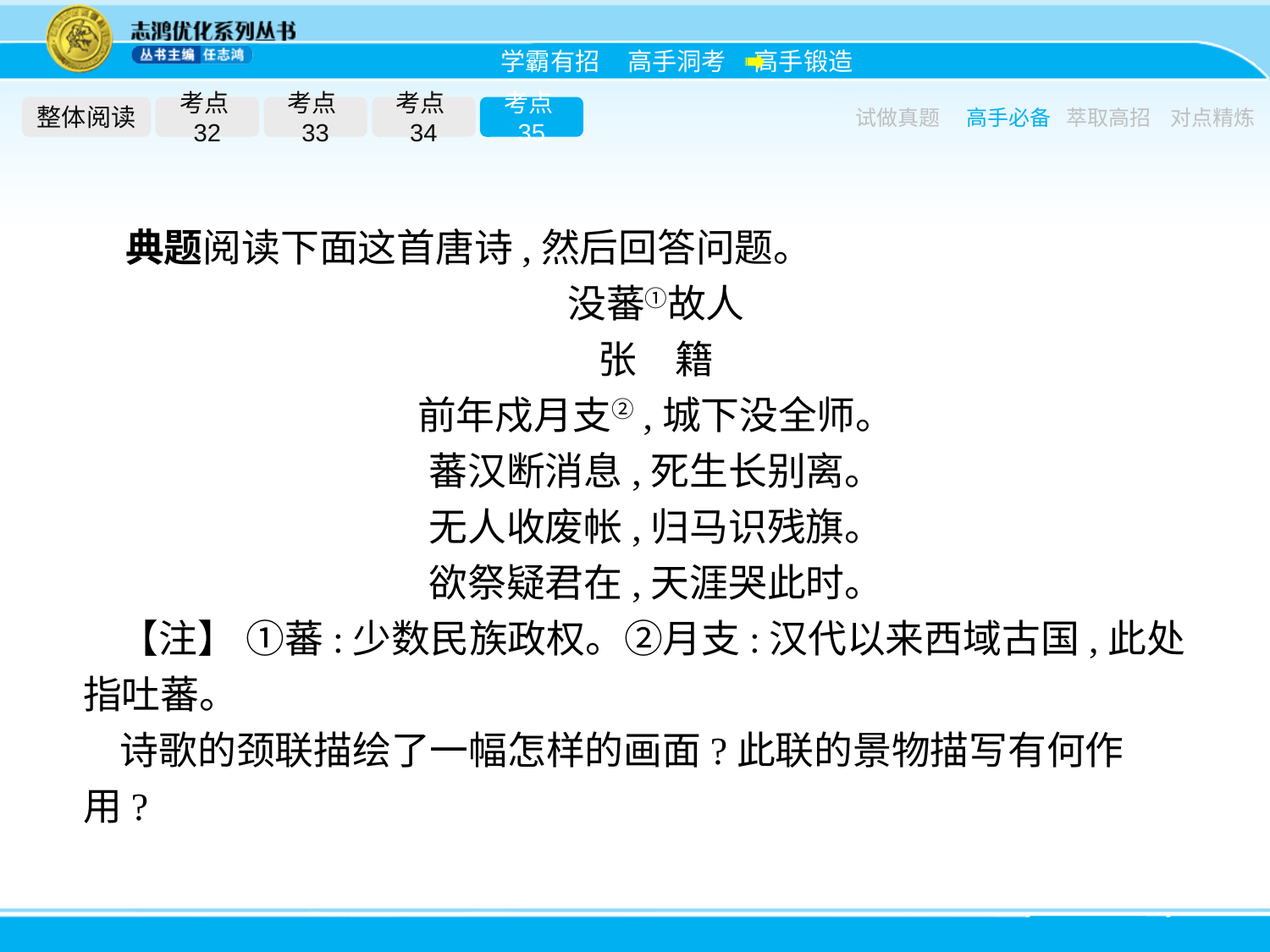

整体阅读
考点32
考点33
考点34
考点35
试做真题
高手必备
萃取高招
对点精炼
典题阅读下面这首唐诗,然后回答问题。
没蕃①故人
张　籍
前年戍月支②,城下没全师。
蕃汉断消息,死生长别离。
无人收废帐,归马识残旗。
欲祭疑君在,天涯哭此时。
【注】 ①蕃:少数民族政权。②月支:汉代以来西域古国,此处指吐蕃。
诗歌的颈联描绘了一幅怎样的画面?此联的景物描写有何作用?